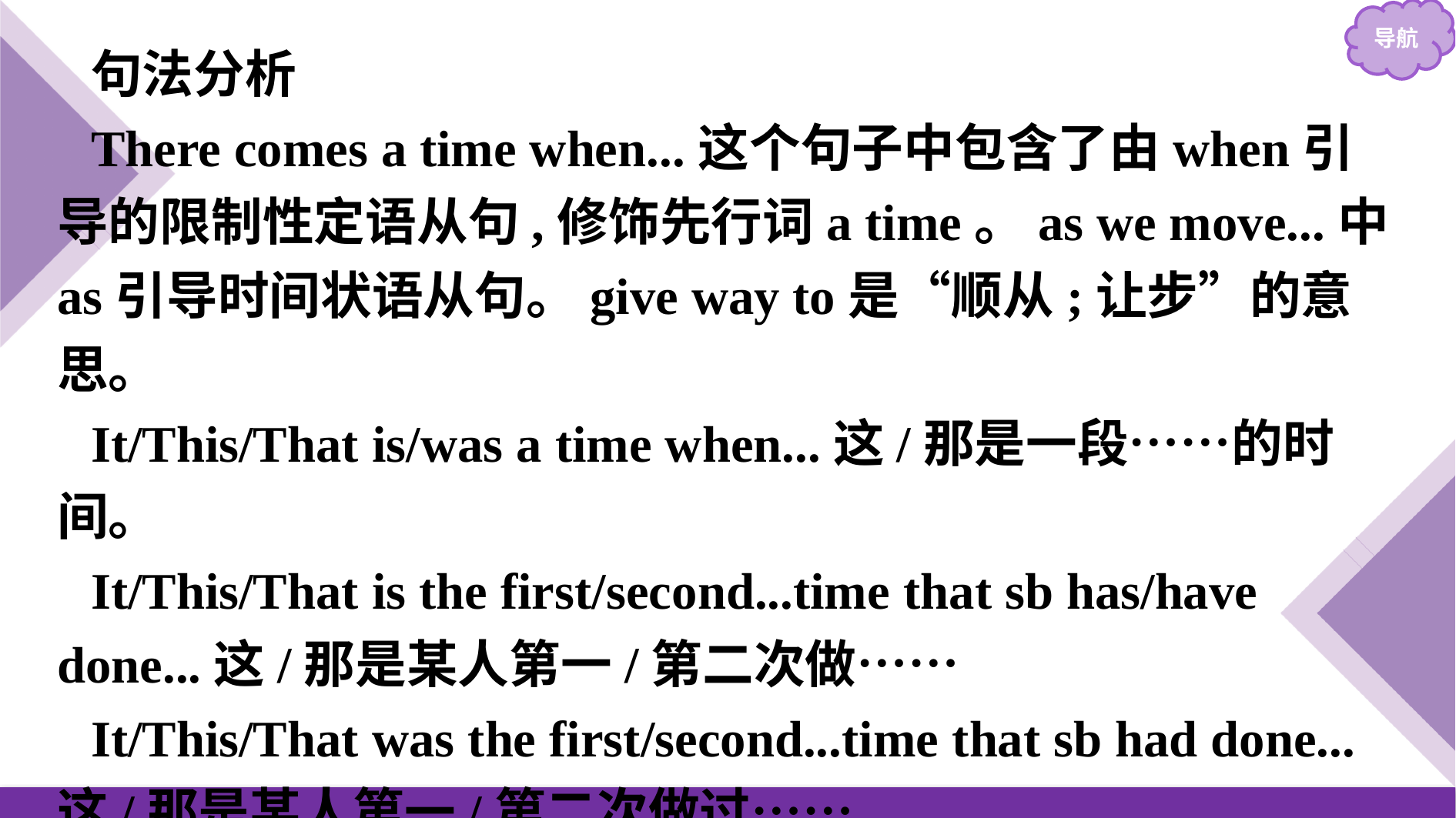

句法分析
There comes a time when...这个句子中包含了由when引导的限制性定语从句,修饰先行词a time。as we move...中as引导时间状语从句。give way to是“顺从;让步”的意思。
It/This/That is/was a time when...这/那是一段……的时间。
It/This/That is the first/second...time that sb has/have done...这/那是某人第一/第二次做……
It/This/That was the first/second...time that sb had done...这/那是某人第一/第二次做过……